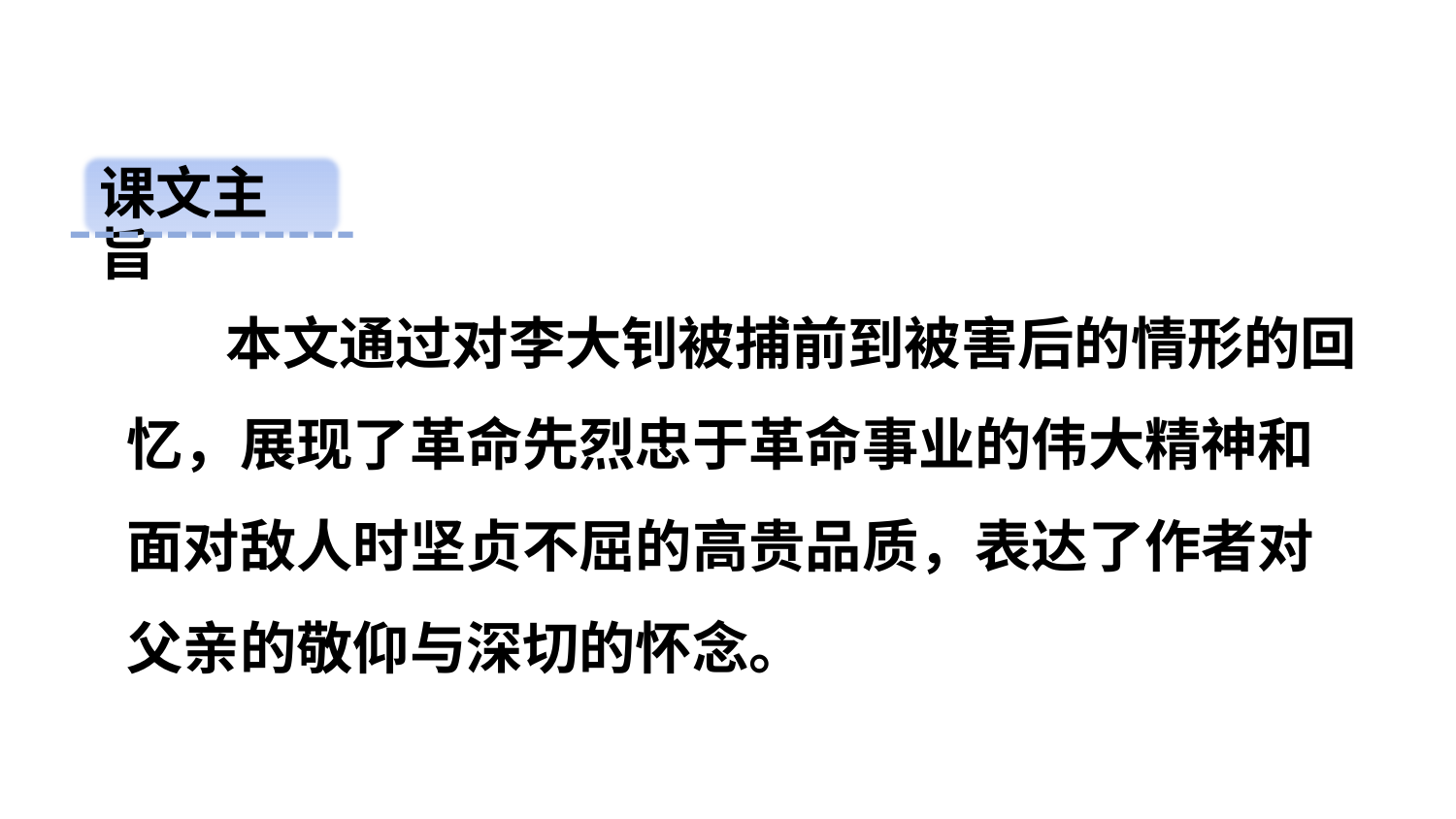

课文主旨

本文通过对李大钊被捕前到被害后的情形的回忆，展现了革命先烈忠于革命事业的伟大精神和面对敌人时坚贞不屈的高贵品质，表达了作者对父亲的敬仰与深切的怀念。